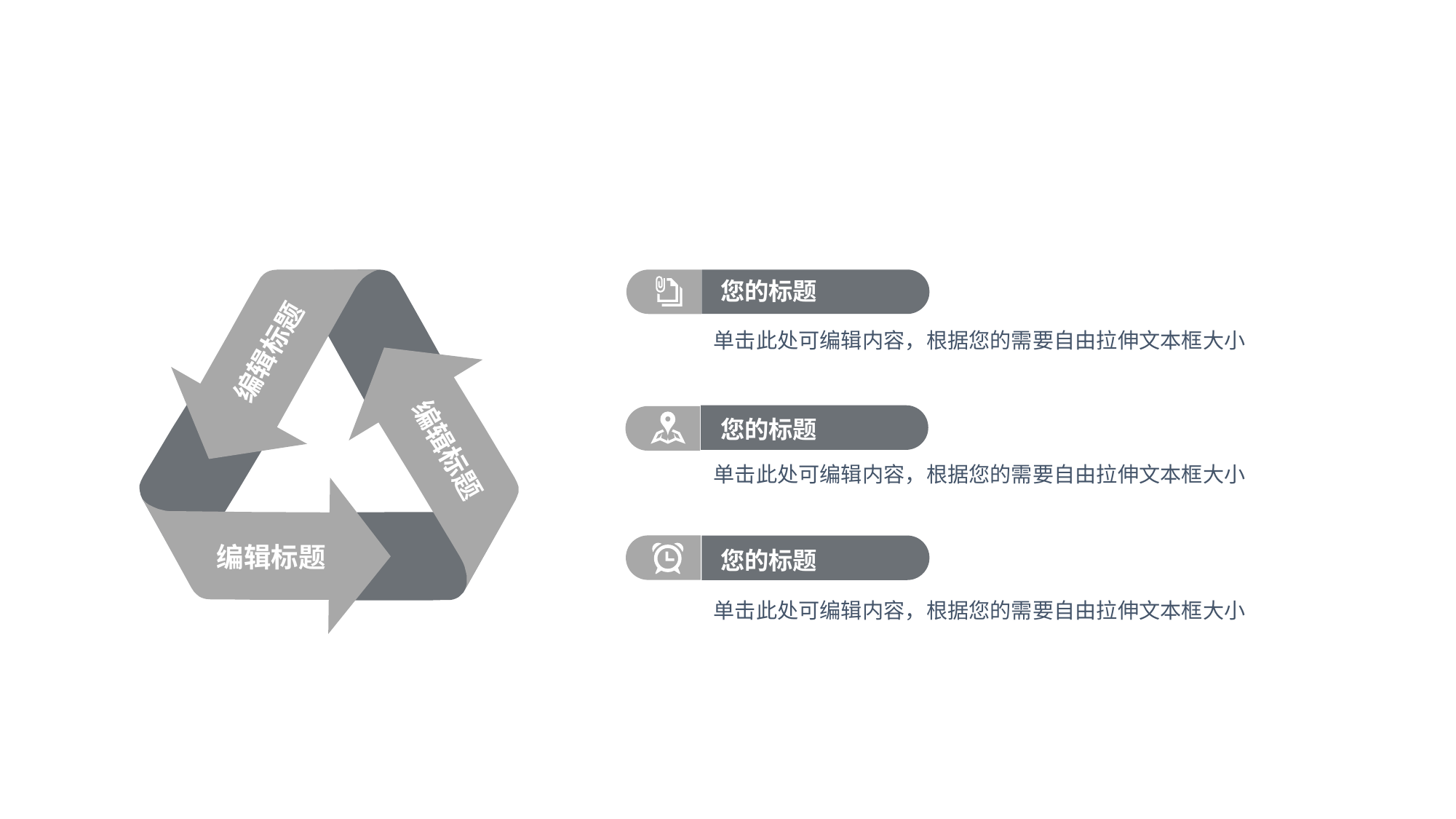

您的标题

单击此处可编辑内容，根据您的需要自由拉伸文本框大小
编辑标题

您的标题
编辑标题

单击此处可编辑内容，根据您的需要自由拉伸文本框大小

编辑标题

您的标题
单击此处可编辑内容，根据您的需要自由拉伸文本框大小